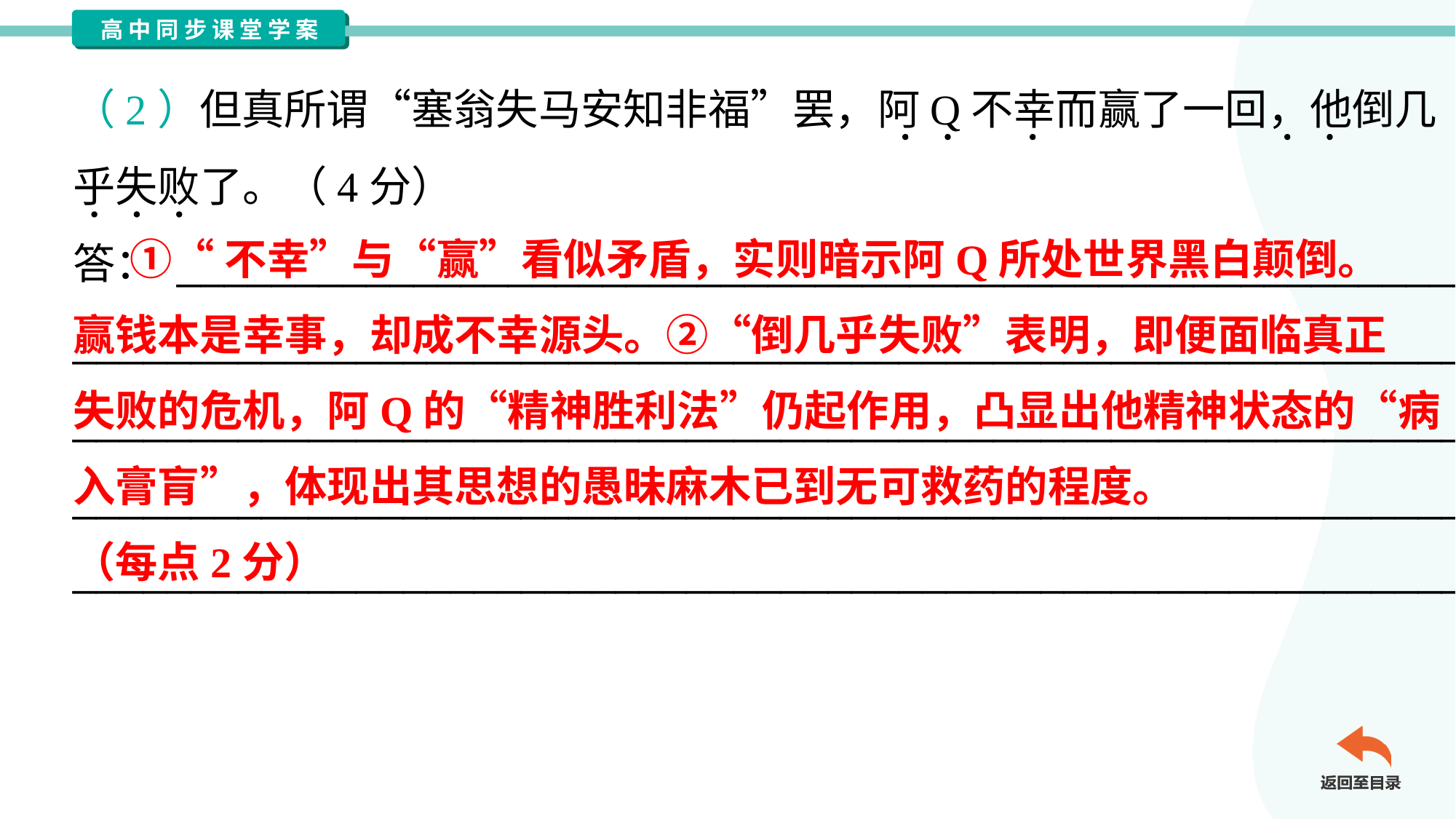

（2）但真所谓“塞翁失马安知非福”罢，阿Q不幸而赢了一回，他倒几
乎失败了。（4分）
答： ________________________________________________________
_____________________________________________________________
_____________________________________________________________
_____________________________________________________________
_____________________________________________________________

      ①“不幸”与“赢”看似矛盾，实则暗示阿Q所处世界黑白颠倒。
赢钱本是幸事，却成不幸源头。②“倒几乎失败”表明，即便面临真正
失败的危机，阿Q的“精神胜利法”仍起作用，凸显出他精神状态的“病
入膏肓”，体现出其思想的愚昧麻木已到无可救药的程度。
（每点2分）